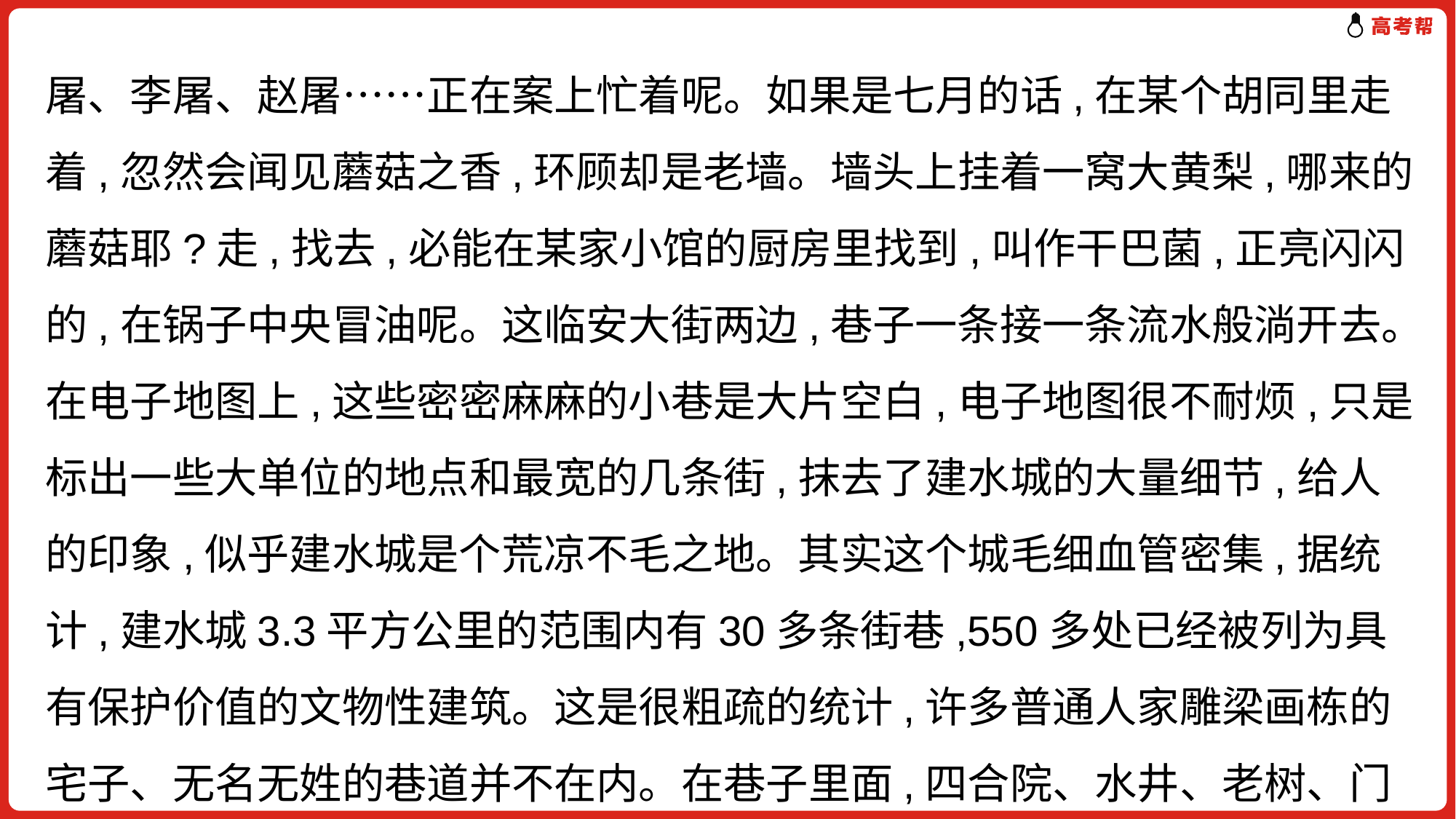

屠、李屠、赵屠……正在案上忙着呢。如果是七月的话,在某个胡同里走着,忽然会闻见蘑菇之香,环顾却是老墙。墙头上挂着一窝大黄梨,哪来的蘑菇耶?走,找去,必能在某家小馆的厨房里找到,叫作干巴菌,正亮闪闪的,在锅子中央冒油呢。这临安大街两边,巷子一条接一条流水般淌开去。在电子地图上,这些密密麻麻的小巷是大片空白,电子地图很不耐烦,只是标出一些大单位的地点和最宽的几条街,抹去了建水城的大量细节,给人的印象,似乎建水城是个荒凉不毛之地。其实这个城毛细血管密集,据统计,建水城3.3平方公里的范围内有30多条街巷,550多处已经被列为具有保护价值的文物性建筑。这是很粗疏的统计,许多普通人家雕梁画栋的宅子、无名无姓的巷道并不在内。在巷子里面,四合院、水井、老树、门神、香炉、杂货铺、红糖、胡椒、